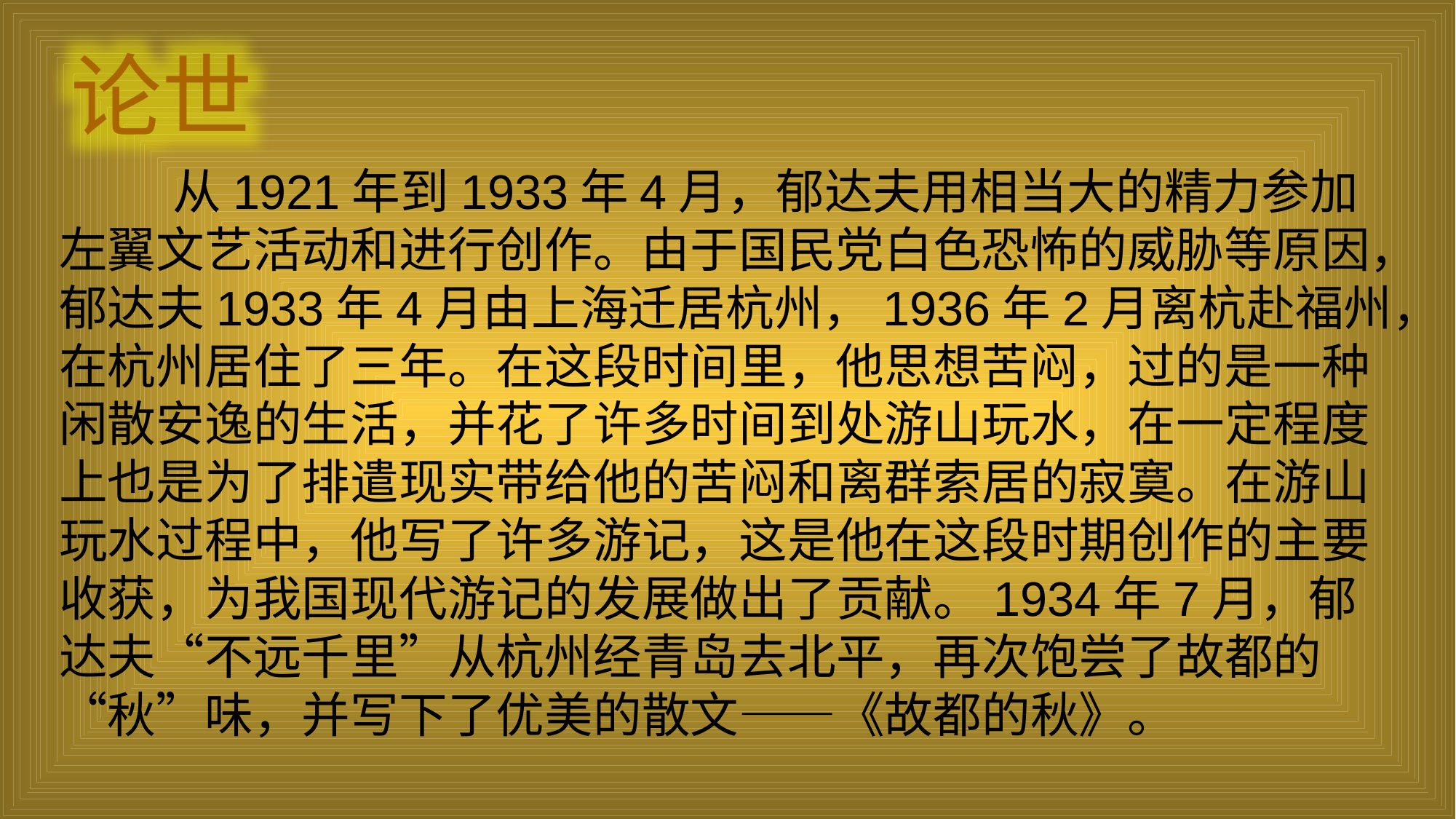

论世
      从1921年到1933年4月，郁达夫用相当大的精力参加左翼文艺活动和进行创作。由于国民党白色恐怖的威胁等原因，郁达夫1933年4月由上海迁居杭州，1936年2月离杭赴福州，在杭州居住了三年。在这段时间里，他思想苦闷，过的是一种闲散安逸的生活，并花了许多时间到处游山玩水，在一定程度上也是为了排遣现实带给他的苦闷和离群索居的寂寞。在游山玩水过程中，他写了许多游记，这是他在这段时期创作的主要收获，为我国现代游记的发展做出了贡献。1934年7月，郁达夫“不远千里”从杭州经青岛去北平，再次饱尝了故都的“秋”味，并写下了优美的散文——《故都的秋》。